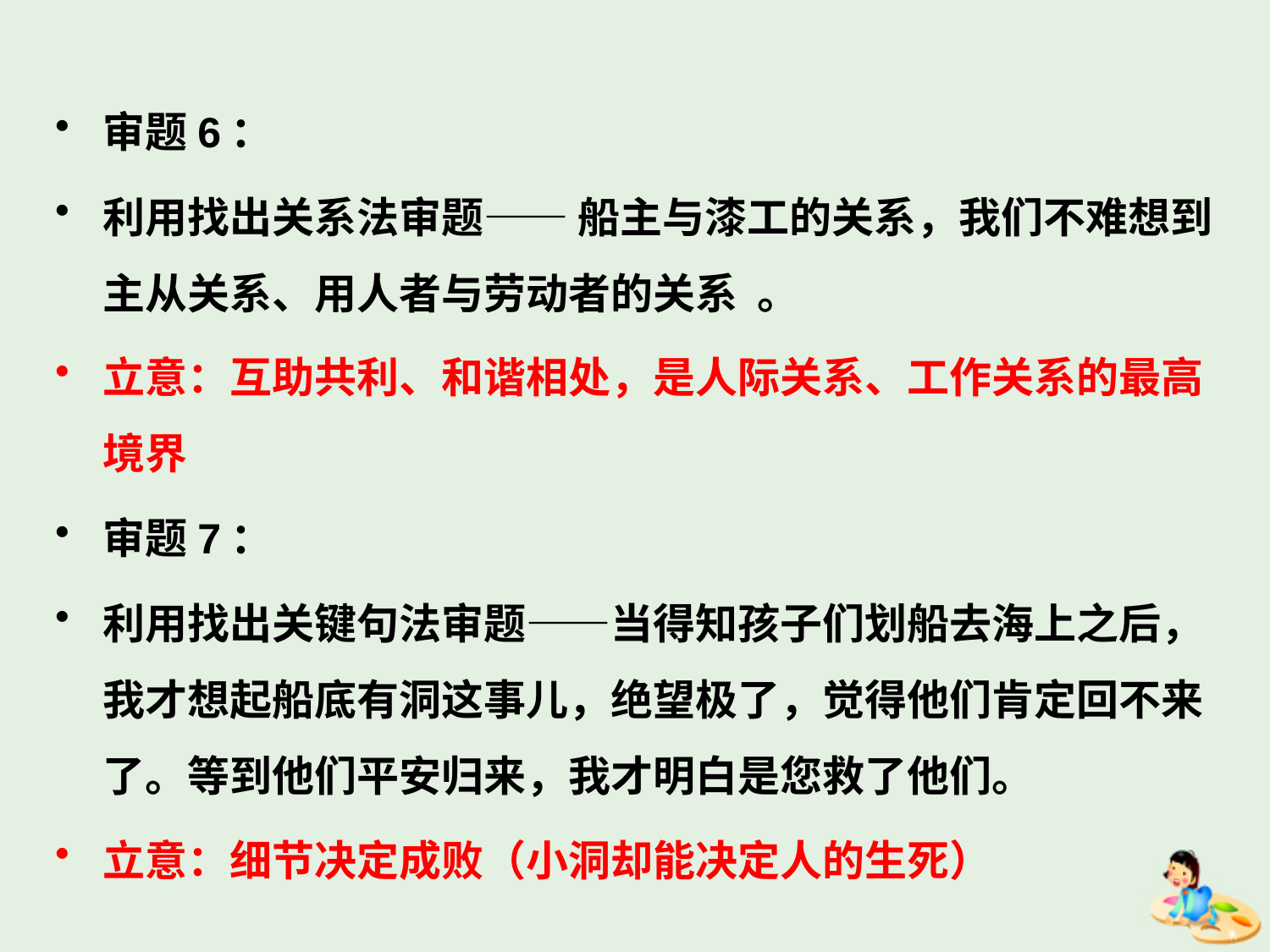

审题6：
利用找出关系法审题—— 船主与漆工的关系，我们不难想到主从关系、用人者与劳动者的关系  。
立意：互助共利、和谐相处，是人际关系、工作关系的最高境界
审题7：
利用找出关键句法审题——当得知孩子们划船去海上之后，我才想起船底有洞这事儿，绝望极了，觉得他们肯定回不来了。等到他们平安归来，我才明白是您救了他们。
立意：细节决定成败（小洞却能决定人的生死）